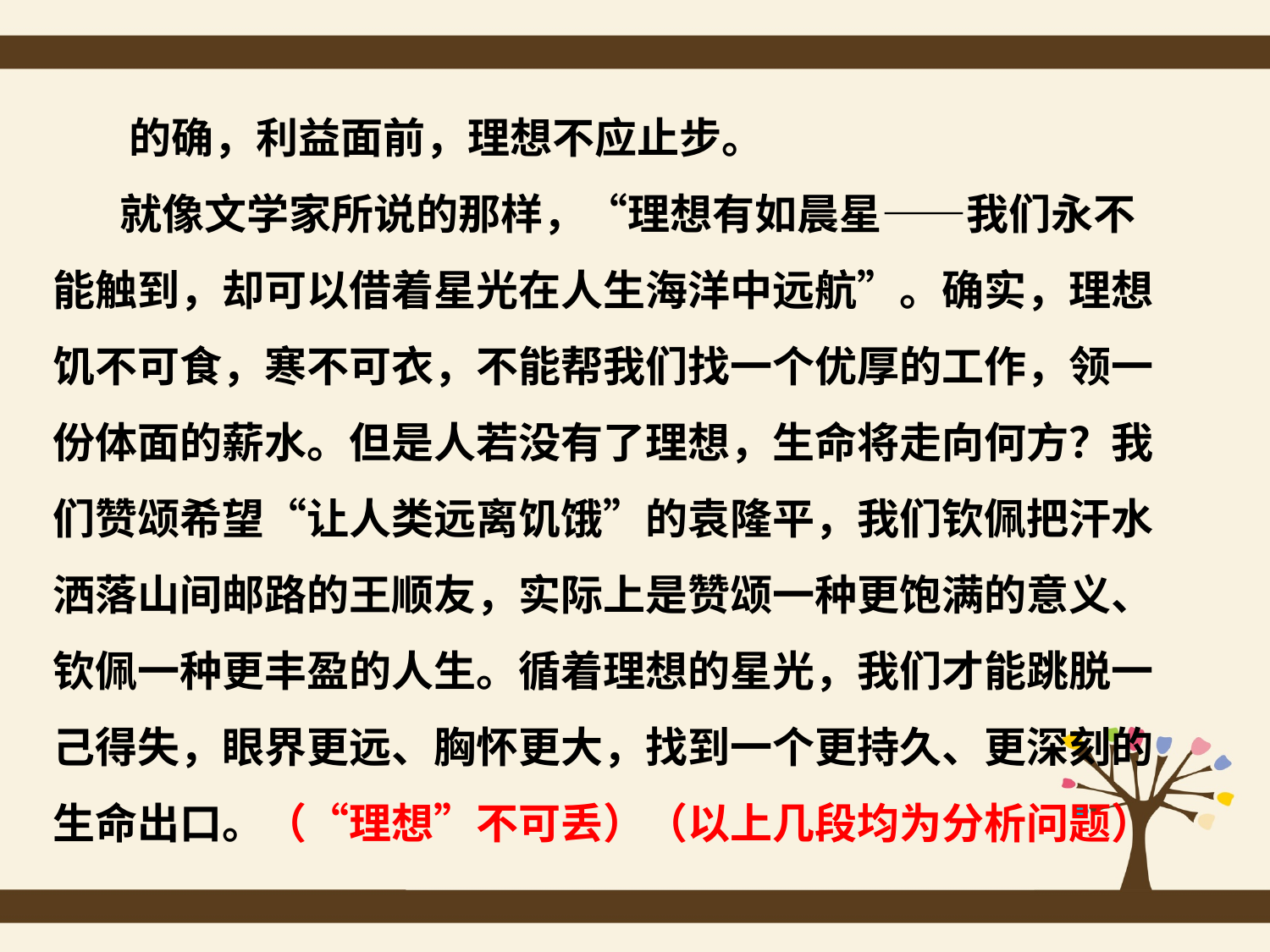

的确，利益面前，理想不应止步。
  就像文学家所说的那样，“理想有如晨星——我们永不能触到，却可以借着星光在人生海洋中远航”。确实，理想饥不可食，寒不可衣，不能帮我们找一个优厚的工作，领一份体面的薪水。但是人若没有了理想，生命将走向何方？我们赞颂希望“让人类远离饥饿”的袁隆平，我们钦佩把汗水洒落山间邮路的王顺友，实际上是赞颂一种更饱满的意义、钦佩一种更丰盈的人生。循着理想的星光，我们才能跳脱一己得失，眼界更远、胸怀更大，找到一个更持久、更深刻的生命出口。（“理想”不可丢）（以上几段均为分析问题）